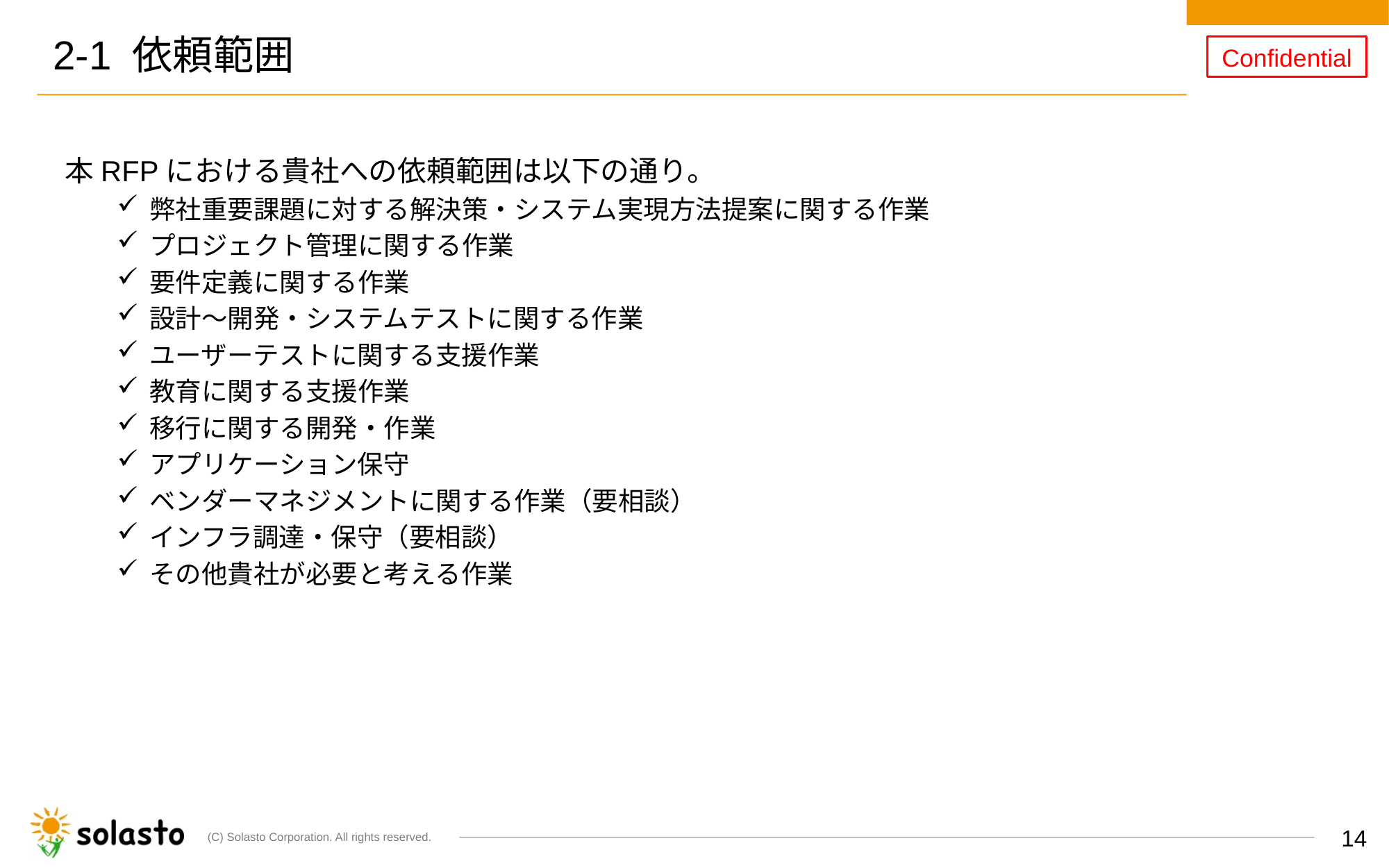

# 2-1 依頼範囲
本RFPにおける貴社への依頼範囲は以下の通り。
弊社重要課題に対する解決策・システム実現方法提案に関する作業
プロジェクト管理に関する作業
要件定義に関する作業
設計～開発・システムテストに関する作業
ユーザーテストに関する支援作業
教育に関する支援作業
移行に関する開発・作業
アプリケーション保守
ベンダーマネジメントに関する作業（要相談）
インフラ調達・保守（要相談）
その他貴社が必要と考える作業